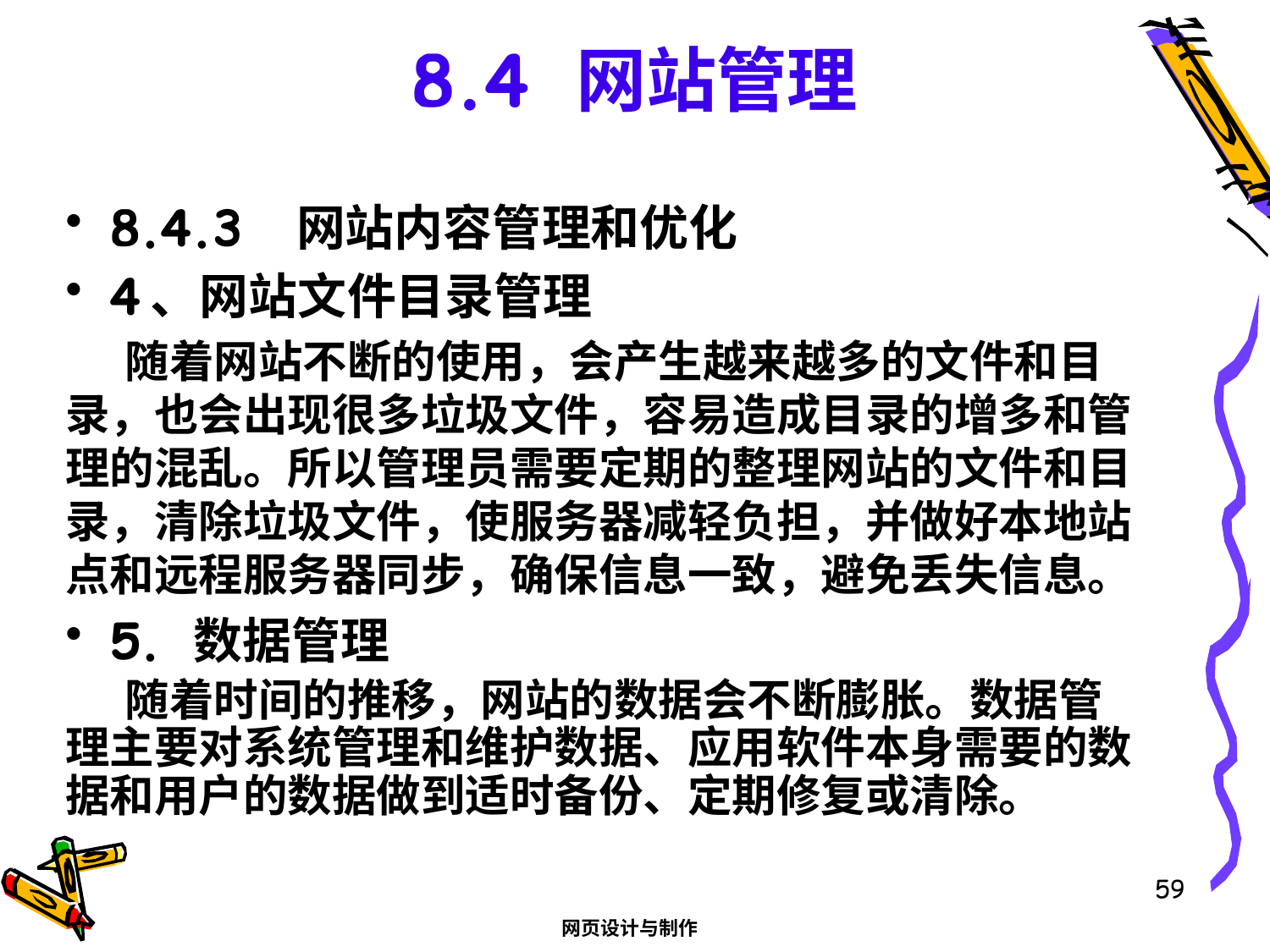

# 8.4 网站管理
8.4.3  网站内容管理和优化
4、网站文件目录管理
随着网站不断的使用，会产生越来越多的文件和目录，也会出现很多垃圾文件，容易造成目录的增多和管理的混乱。所以管理员需要定期的整理网站的文件和目录，清除垃圾文件，使服务器减轻负担，并做好本地站点和远程服务器同步，确保信息一致，避免丢失信息。
5. 数据管理
随着时间的推移，网站的数据会不断膨胀。数据管理主要对系统管理和维护数据、应用软件本身需要的数据和用户的数据做到适时备份、定期修复或清除。
59
网页设计与制作